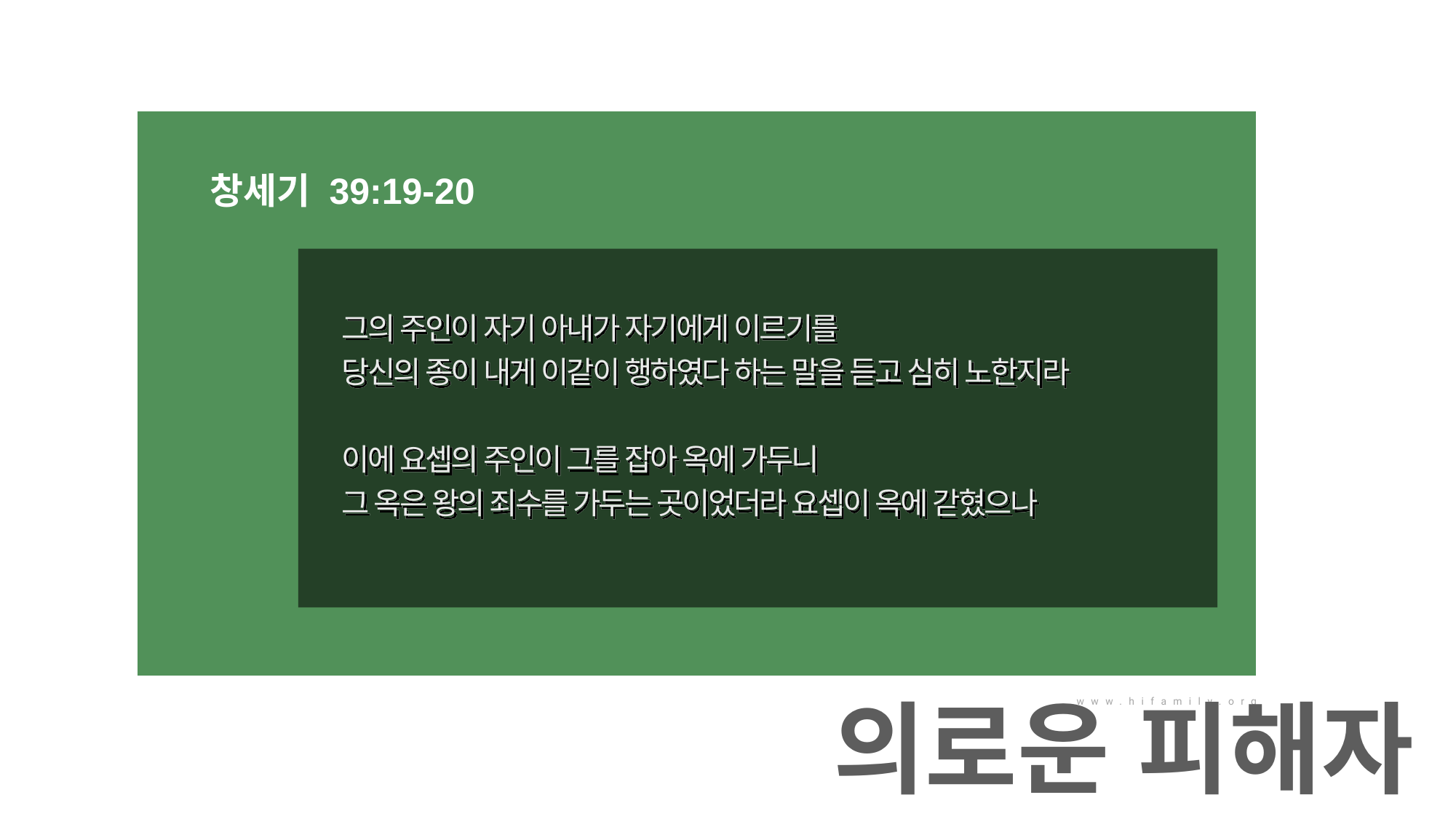

창세기 39:19-20

그의 주인이 자기 아내가 자기에게 이르기를
당신의 종이 내게 이같이 행하였다 하는 말을 듣고 심히 노한지라

이에 요셉의 주인이 그를 잡아 옥에 가두니
그 옥은 왕의 죄수를 가두는 곳이었더라 요셉이 옥에 갇혔으나
의로운 피해자
www.hifamily.org